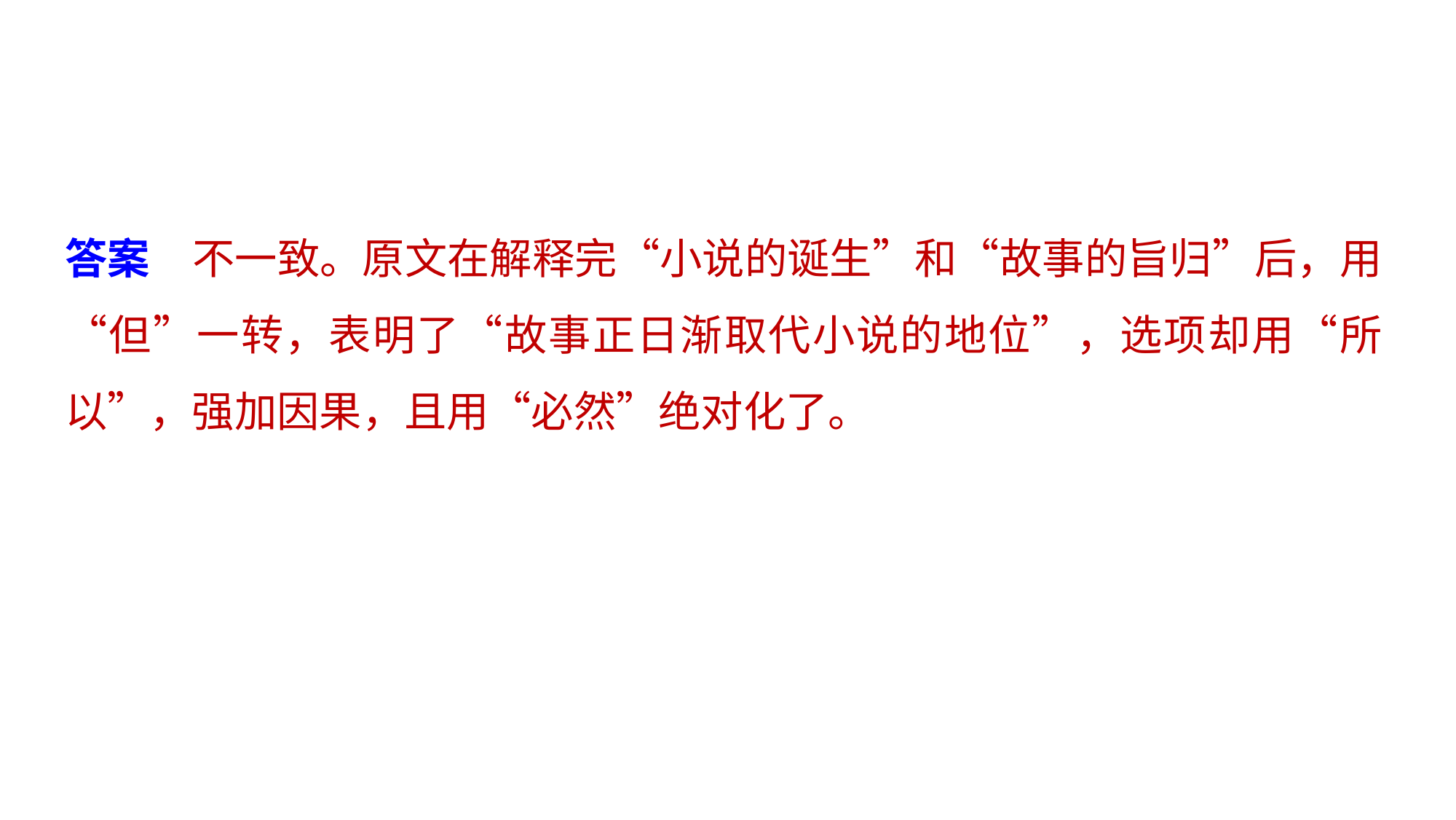

答案　不一致。原文在解释完“小说的诞生”和“故事的旨归”后，用“但”一转，表明了“故事正日渐取代小说的地位”，选项却用“所以”，强加因果，且用“必然”绝对化了。